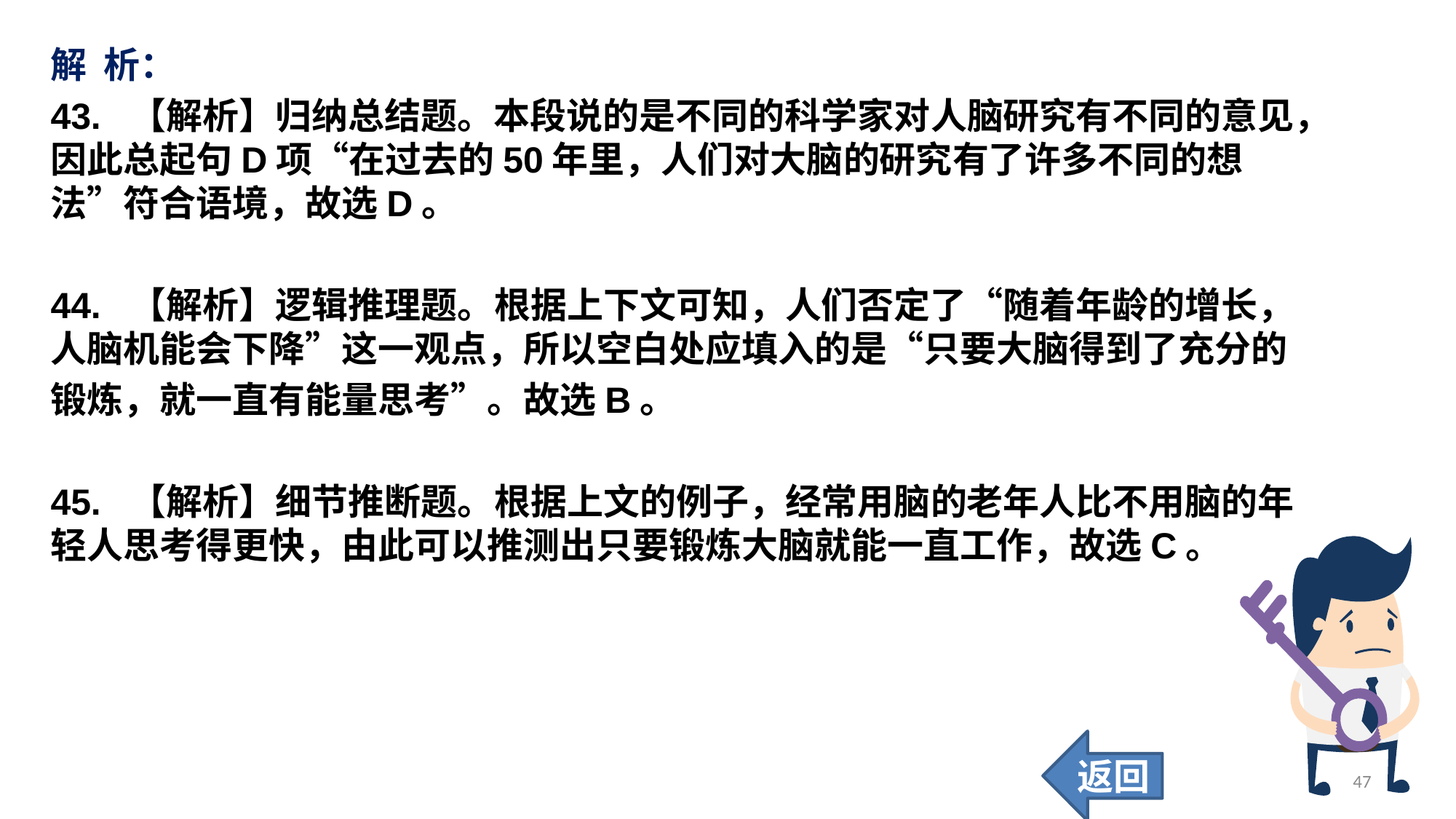

解  析：
43.  【解析】归纳总结题。本段说的是不同的科学家对人脑研究有不同的意见，因此总起句D项“在过去的50年里，人们对大脑的研究有了许多不同的想法”符合语境，故选D。

44.  【解析】逻辑推理题。根据上下文可知，人们否定了“随着年龄的增长，人脑机能会下降”这一观点，所以空白处应填入的是“只要大脑得到了充分的
锻炼，就一直有能量思考”。故选B。

45.  【解析】细节推断题。根据上文的例子，经常用脑的老年人比不用脑的年轻人思考得更快，由此可以推测出只要锻炼大脑就能一直工作，故选C。

返回
47